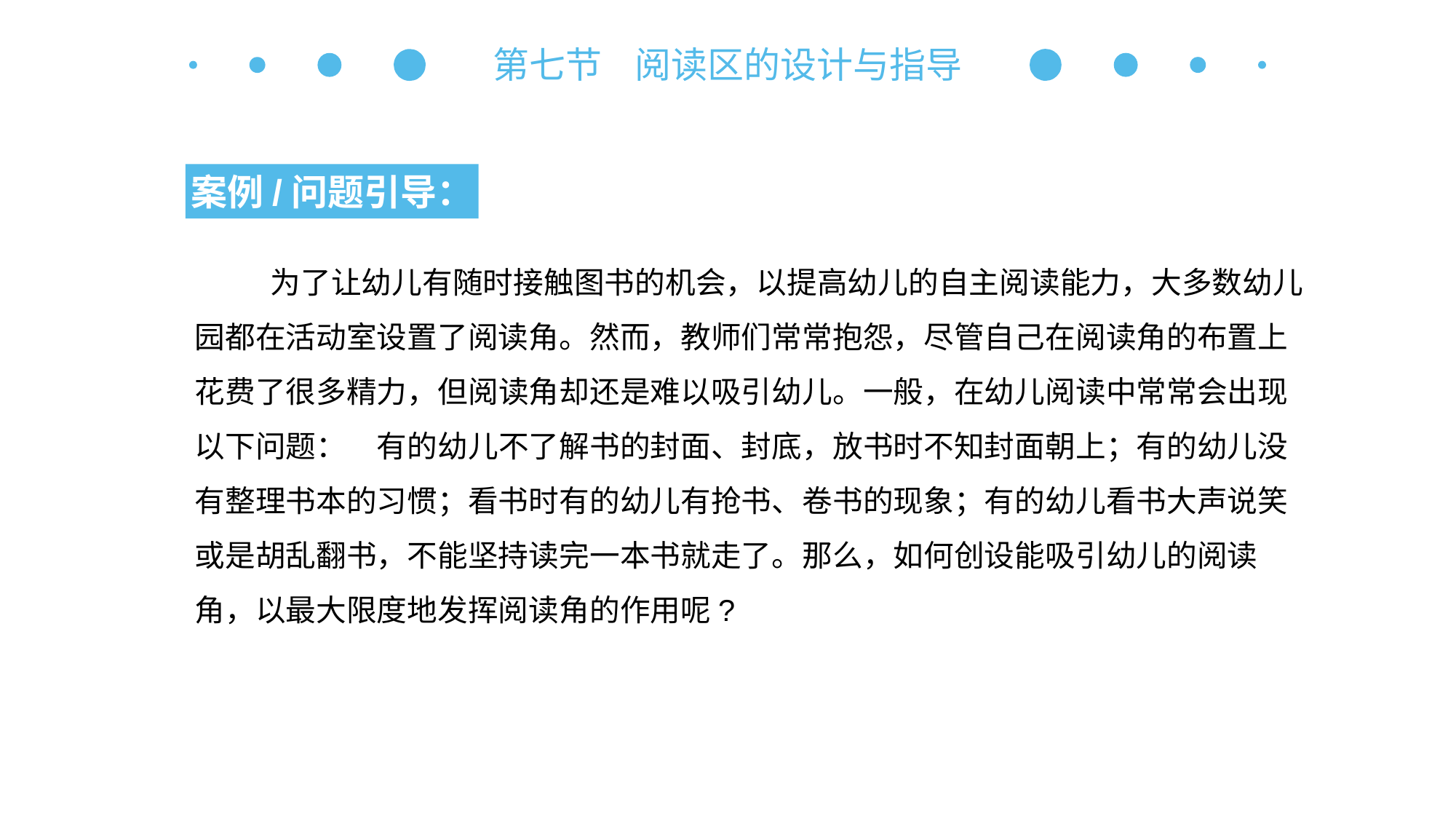

第七节    阅读区的设计与指导

案例/问题引导：
为了让幼儿有随时接触图书的机会，以提高幼儿的自主阅读能力，大多数幼儿园都在活动室设置了阅读角。然而，教师们常常抱怨，尽管自己在阅读角的布置上花费了很多精力，但阅读角却还是难以吸引幼儿。一般，在幼儿阅读中常常会出现以下问题：　有的幼儿不了解书的封面、封底，放书时不知封面朝上；有的幼儿没有整理书本的习惯；看书时有的幼儿有抢书、卷书的现象；有的幼儿看书大声说笑或是胡乱翻书，不能坚持读完一本书就走了。那么，如何创设能吸引幼儿的阅读角，以最大限度地发挥阅读角的作用呢?